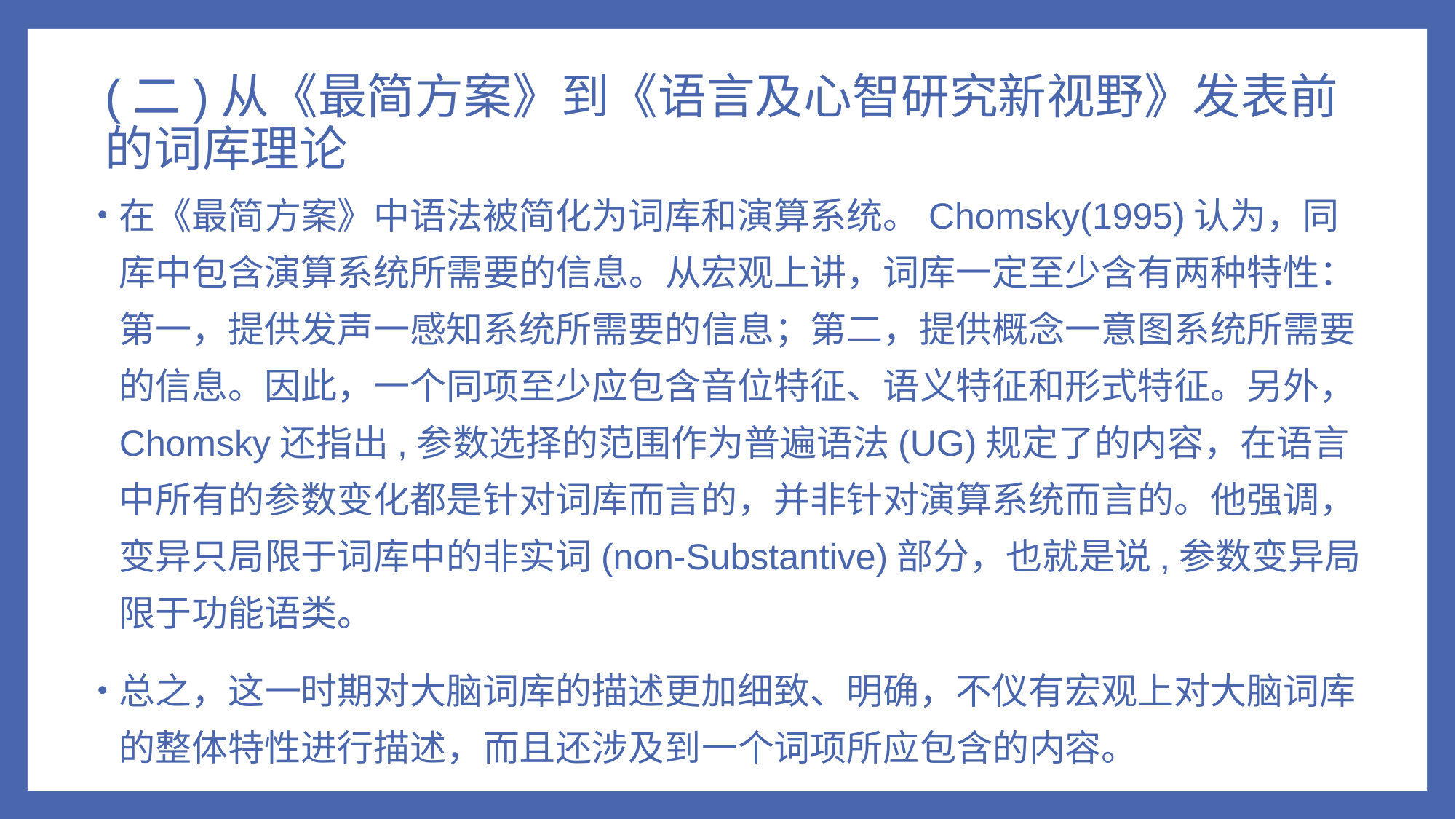

# (二)从《最简方案》到《语言及心智研究新视野》发表前的词库理论
在《最简方案》中语法被简化为词库和演算系统。Chomsky(1995)认为，同库中包含演算系统所需要的信息。从宏观上讲，词库一定至少含有两种特性：第一，提供发声一感知系统所需要的信息；第二，提供概念一意图系统所需要的信息。因此，一个同项至少应包含音位特征、语义特征和形式特征。另外，Chomsky还指出,参数选择的范围作为普遍语法(UG)规定了的内容，在语言中所有的参数变化都是针对词库而言的，并非针对演算系统而言的。他强调，变异只局限于词库中的非实词(non-Substantive)部分，也就是说,参数变异局限于功能语类。
总之，这一时期对大脑词库的描述更加细致、明确，不仪有宏观上对大脑词库的整体特性进行描述，而且还涉及到一个词项所应包含的内容。